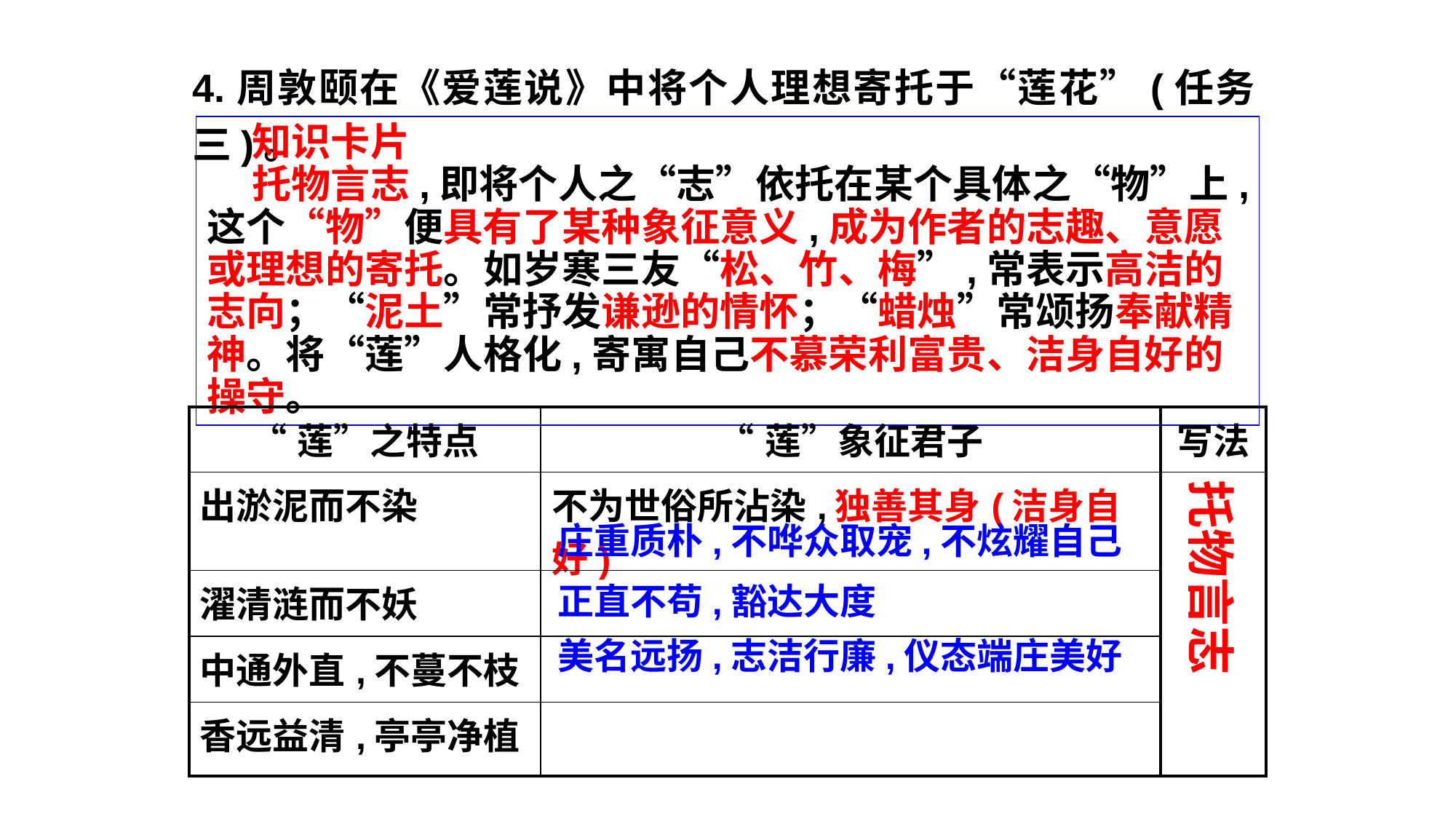

4.周敦颐在《爱莲说》中将个人理想寄托于“莲花”(任务三)。
    知识卡片
    托物言志,即将个人之“志”依托在某个具体之“物”上,这个“物”便具有了某种象征意义,成为作者的志趣、意愿或理想的寄托。如岁寒三友“松、竹、梅”,常表示高洁的志向；“泥土”常抒发谦逊的情怀；“蜡烛”常颂扬奉献精神。将“莲”人格化,寄寓自己不慕荣利富贵、洁身自好的操守。
| “莲”之特点 | “莲”象征君子 | 写法 |
| --- | --- | --- |
| 出淤泥而不染 | 不为世俗所沾染,独善其身(洁身自好) |  |
| 濯清涟而不妖 |  |  |
| 中通外直,不蔓不枝 |  |  |
| 香远益清,亭亭净植 |  |  |
托物言志
庄重质朴,不哗众取宠,不炫耀自己
正直不苟,豁达大度
美名远扬,志洁行廉,仪态端庄美好